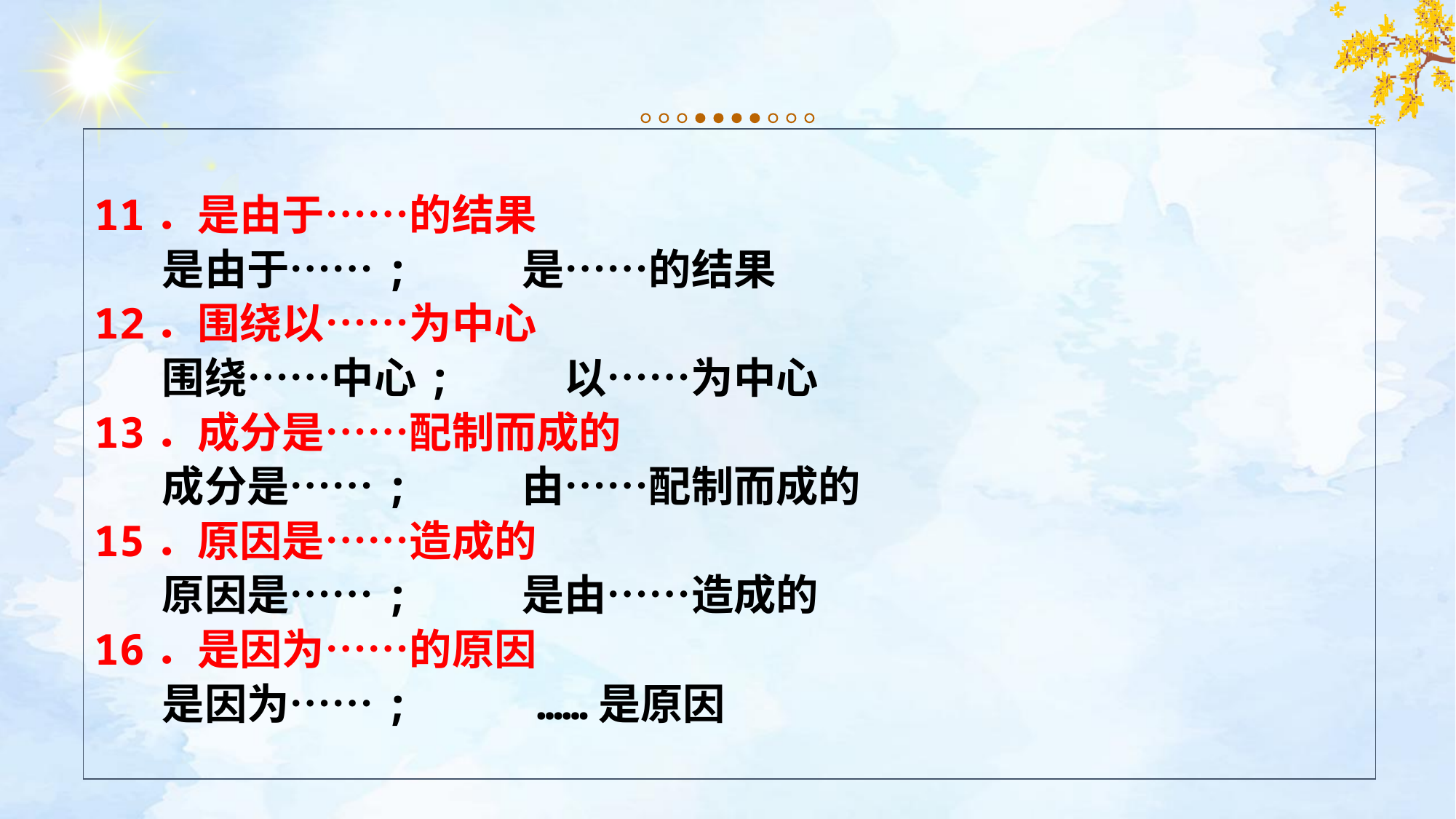

11．是由于……的结果
      是由于……;    是……的结果
12．围绕以……为中心
      围绕……中心;    以……为中心
13．成分是……配制而成的
      成分是……;    由……配制而成的
15．原因是……造成的
      原因是……;    是由……造成的
16．是因为……的原因
      是因为……;     ……是原因